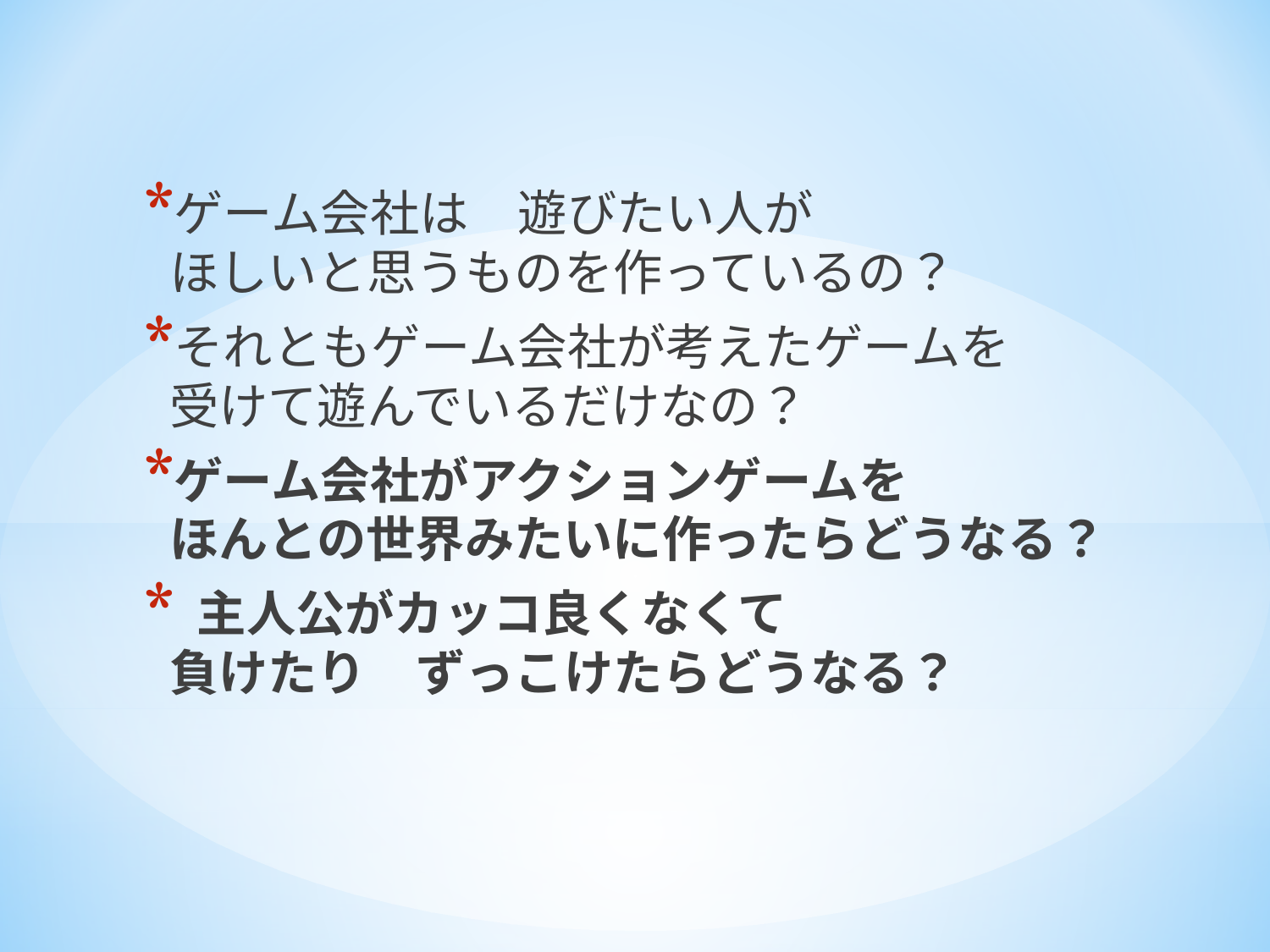

ゲーム会社は　遊びたい人が
ほしいと思うものを作っているの？
それともゲーム会社が考えたゲームを
受けて遊んでいるだけなの？
ゲーム会社がアクションゲームを
ほんとの世界みたいに作ったらどうなる？
 主人公がカッコ良くなくて
負けたり　ずっこけたらどうなる？